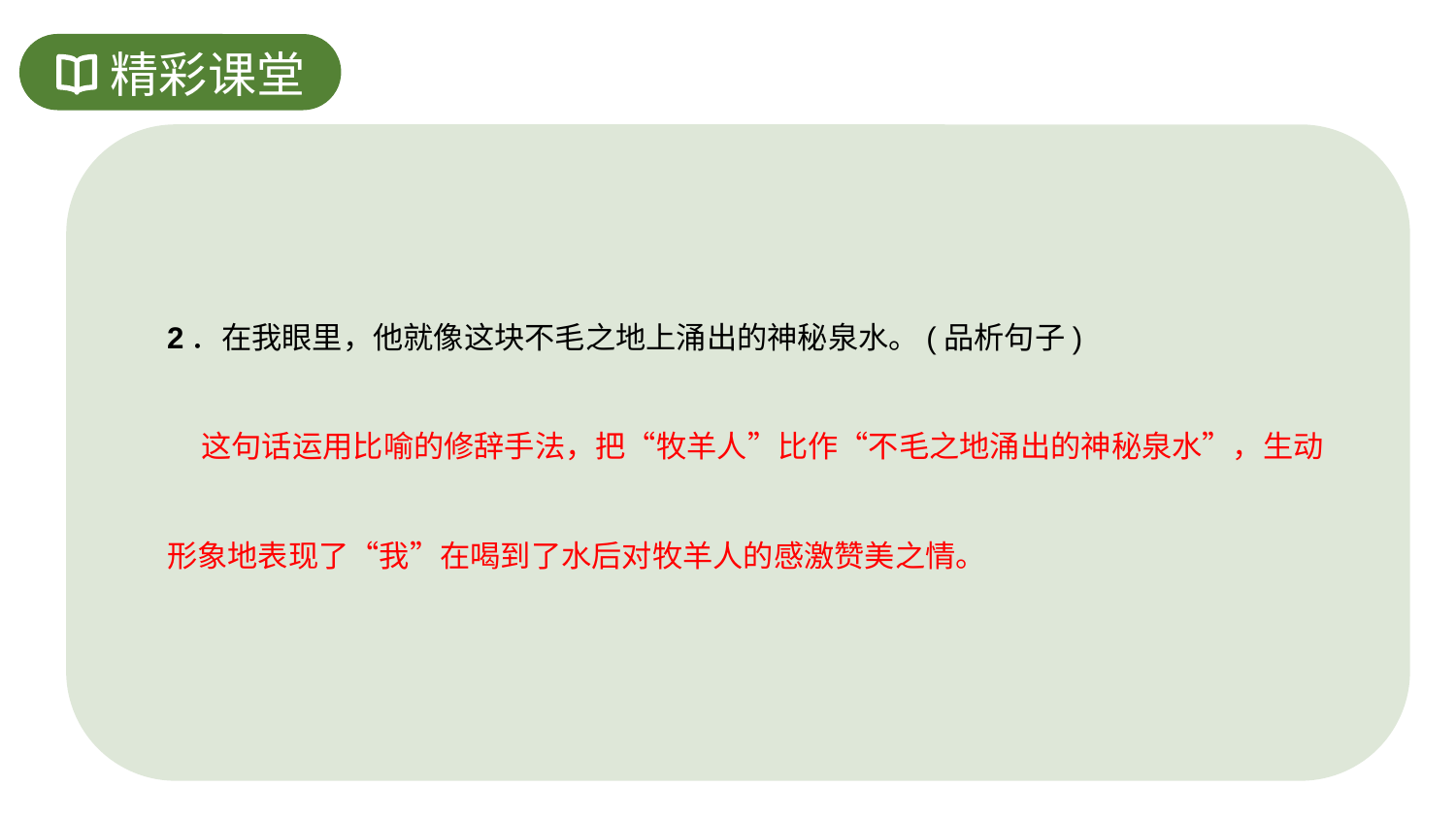

精彩课堂

2．在我眼里，他就像这块不毛之地上涌出的神秘泉水。(品析句子)
    这句话运用比喻的修辞手法，把“牧羊人”比作“不毛之地涌出的神秘泉水”，生动形象地表现了“我”在喝到了水后对牧羊人的感激赞美之情。